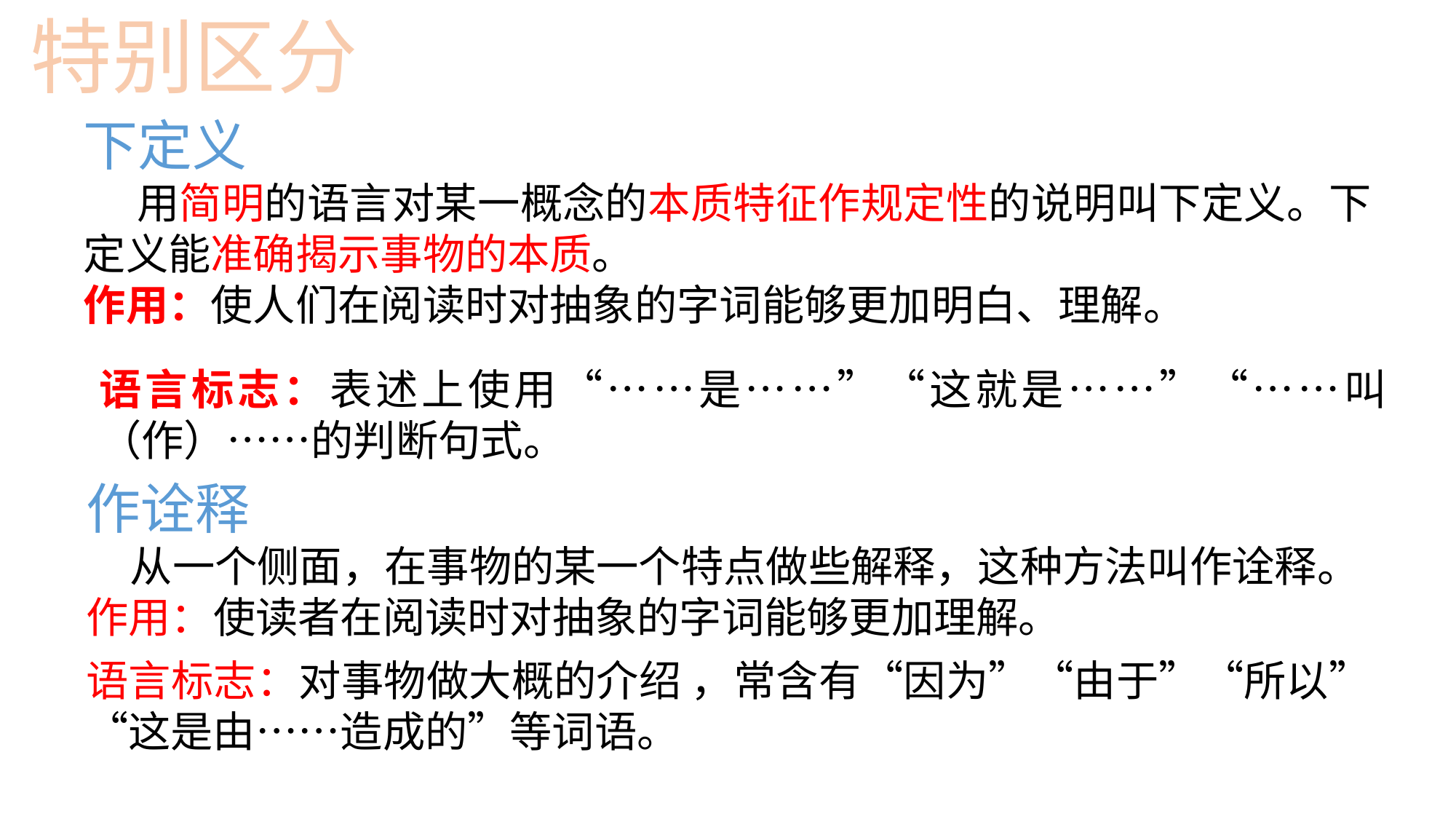

特别区分
下定义
       用简明的语言对某一概念的本质特征作规定性的说明叫下定义。下定义能准确揭示事物的本质。
作用：使人们在阅读时对抽象的字词能够更加明白、理解。
语言标志：表述上使用“……是……”“这就是……”“……叫（作）……的判断句式。

作诠释
       从一个侧面，在事物的某一个特点做些解释，这种方法叫作诠释。
作用：使读者在阅读时对抽象的字词能够更加理解。
语言标志：对事物做大概的介绍 ，常含有“因为”“由于”“所以”“这是由……造成的”等词语。